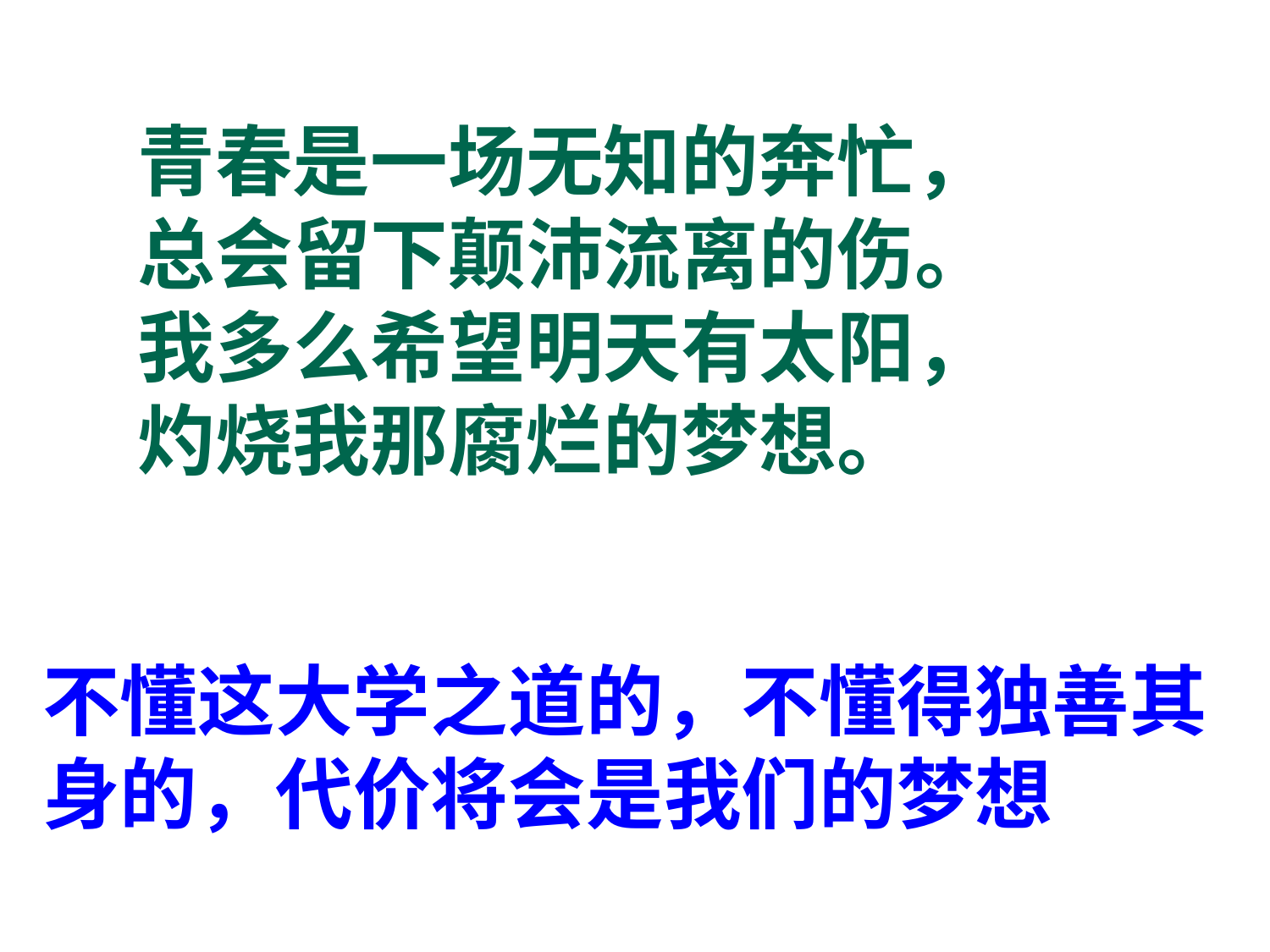

青春是一场无知的奔忙，
总会留下颠沛流离的伤。
我多么希望明天有太阳，
灼烧我那腐烂的梦想。
不懂这大学之道的，不懂得独善其身的，代价将会是我们的梦想
“青春是一

总会留下颠沛流离的伤。

我多么希望明天有太阳，

场无知的奔忙，

灼烧我那腐烂

的梦想。